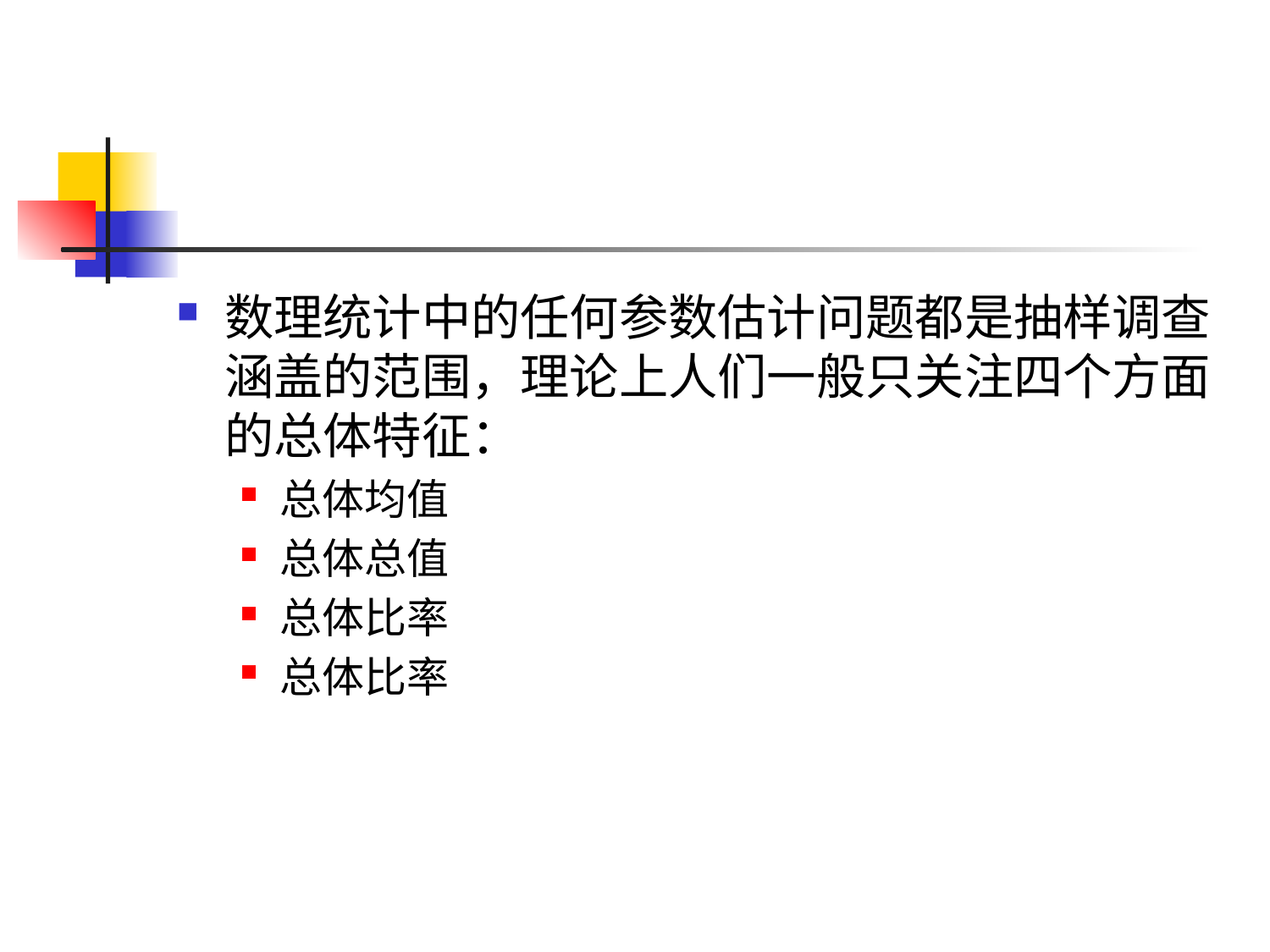

数理统计中的任何参数估计问题都是抽样调查涵盖的范围，理论上人们一般只关注四个方面的总体特征：
总体均值
总体总值
总体比率
总体比率